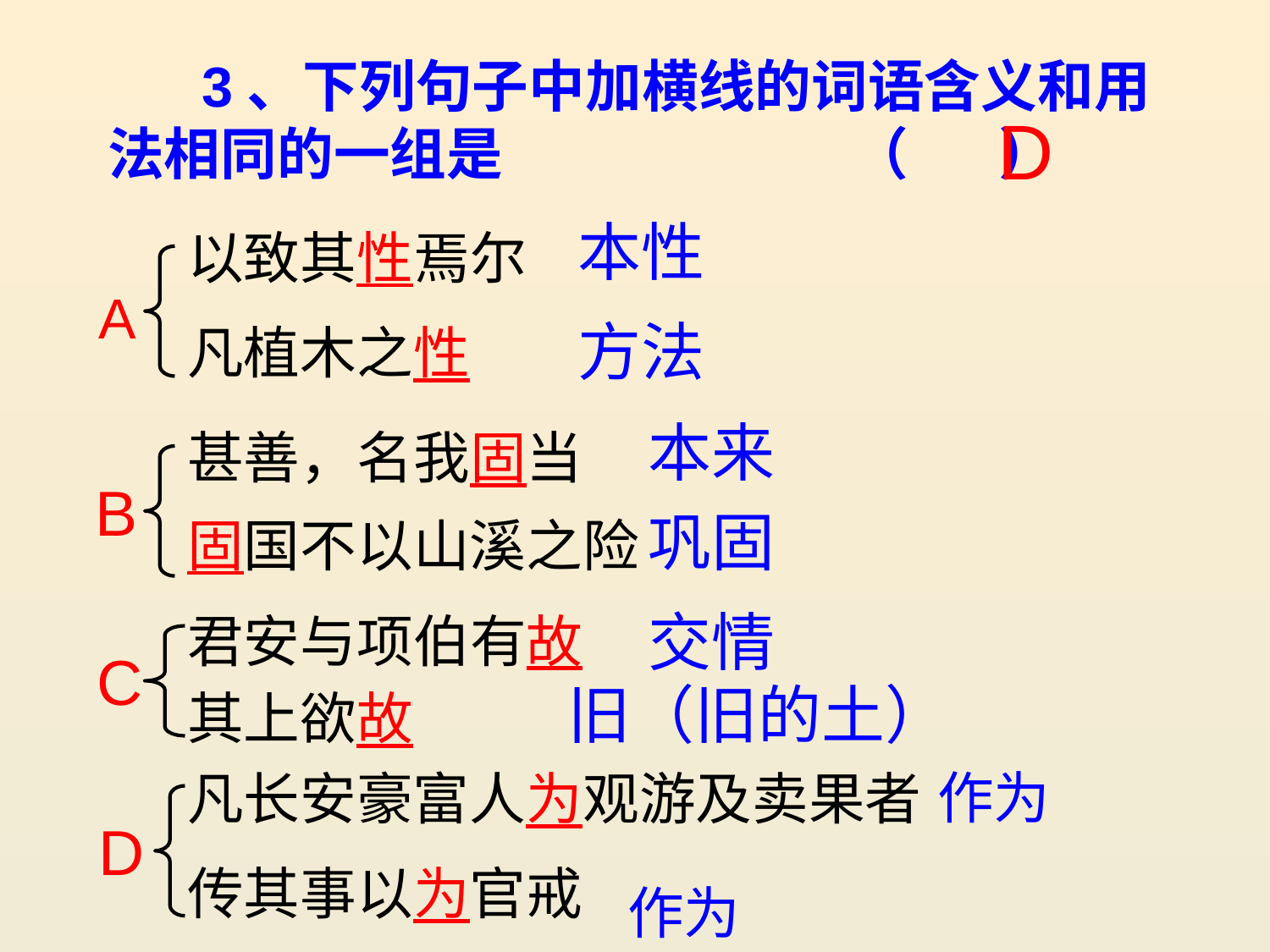

3、下列句子中加横线的词语含义和用
法相同的一组是                           （       ）
D
本性
以致其性焉尔

凡植木之性

A
方法
本来
甚善，名我固当

固国不以山溪之险

B
巩固
君安与项伯有故

其上欲故

交情

C
旧（旧的土）
作为
凡长安豪富人为观游及卖果者

传其事以为官戒

D
作为